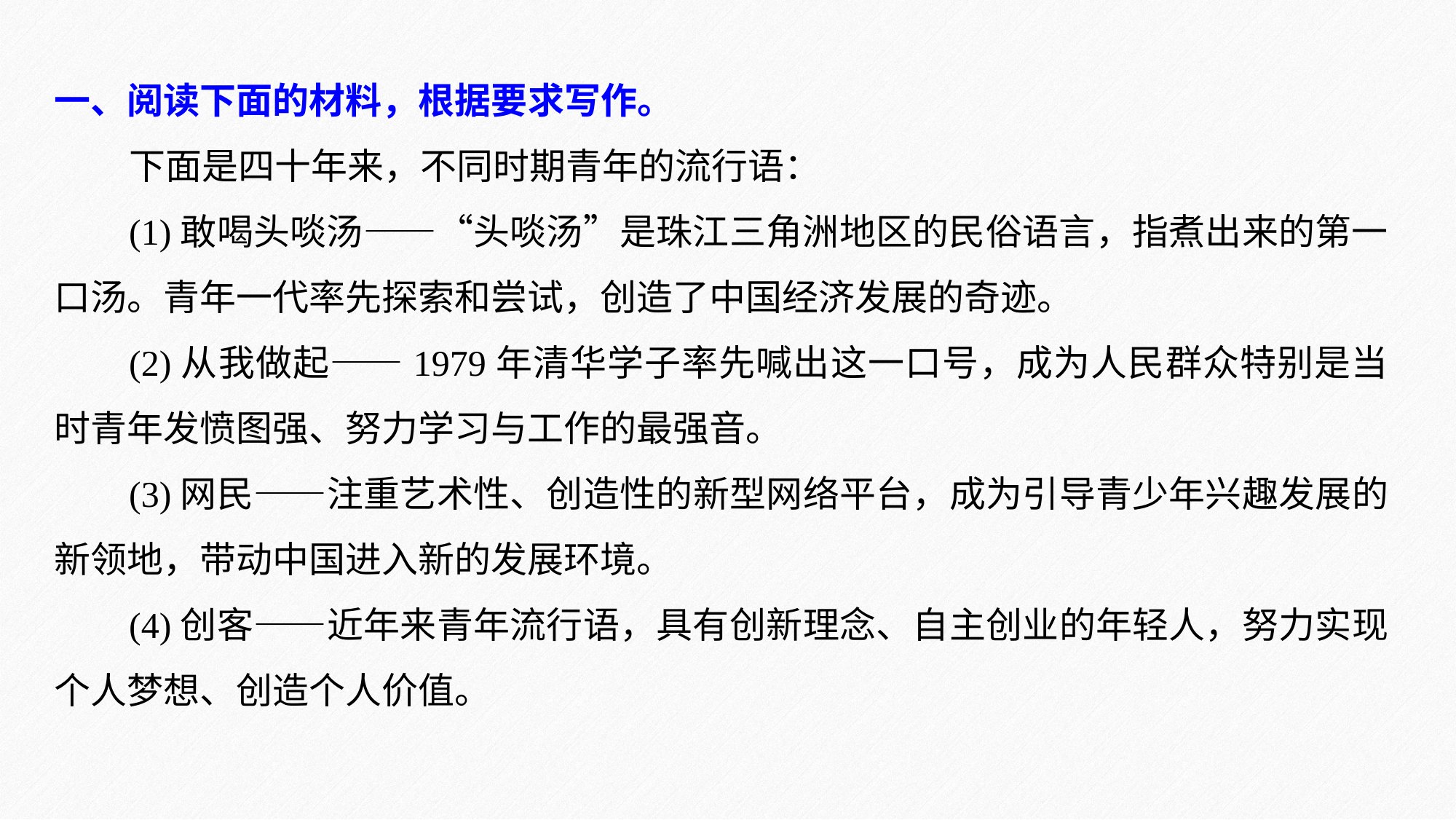

一、阅读下面的材料，根据要求写作。
下面是四十年来，不同时期青年的流行语：
(1)敢喝头啖汤——“头啖汤”是珠江三角洲地区的民俗语言，指煮出来的第一口汤。青年一代率先探索和尝试，创造了中国经济发展的奇迹。
(2)从我做起——1979年清华学子率先喊出这一口号，成为人民群众特别是当时青年发愤图强、努力学习与工作的最强音。
(3)网民——注重艺术性、创造性的新型网络平台，成为引导青少年兴趣发展的新领地，带动中国进入新的发展环境。
(4)创客——近年来青年流行语，具有创新理念、自主创业的年轻人，努力实现个人梦想、创造个人价值。